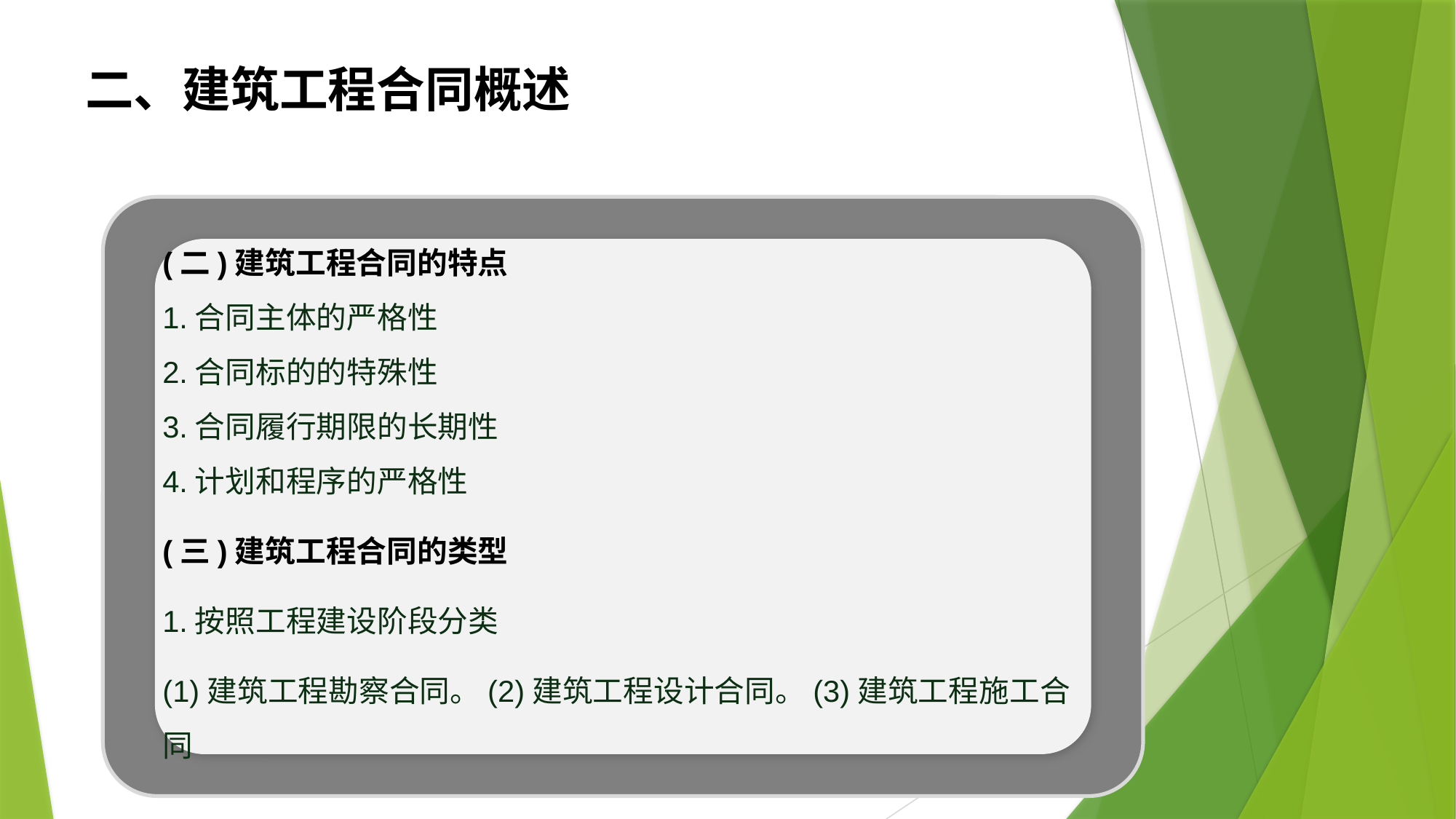

# 二、建筑工程合同概述

(二)建筑工程合同的特点
1.合同主体的严格性
2.合同标的的特殊性
3.合同履行期限的长期性
4.计划和程序的严格性
(三)建筑工程合同的类型
1.按照工程建设阶段分类
(1)建筑工程勘察合同。(2)建筑工程设计合同。(3)建筑工程施工合同